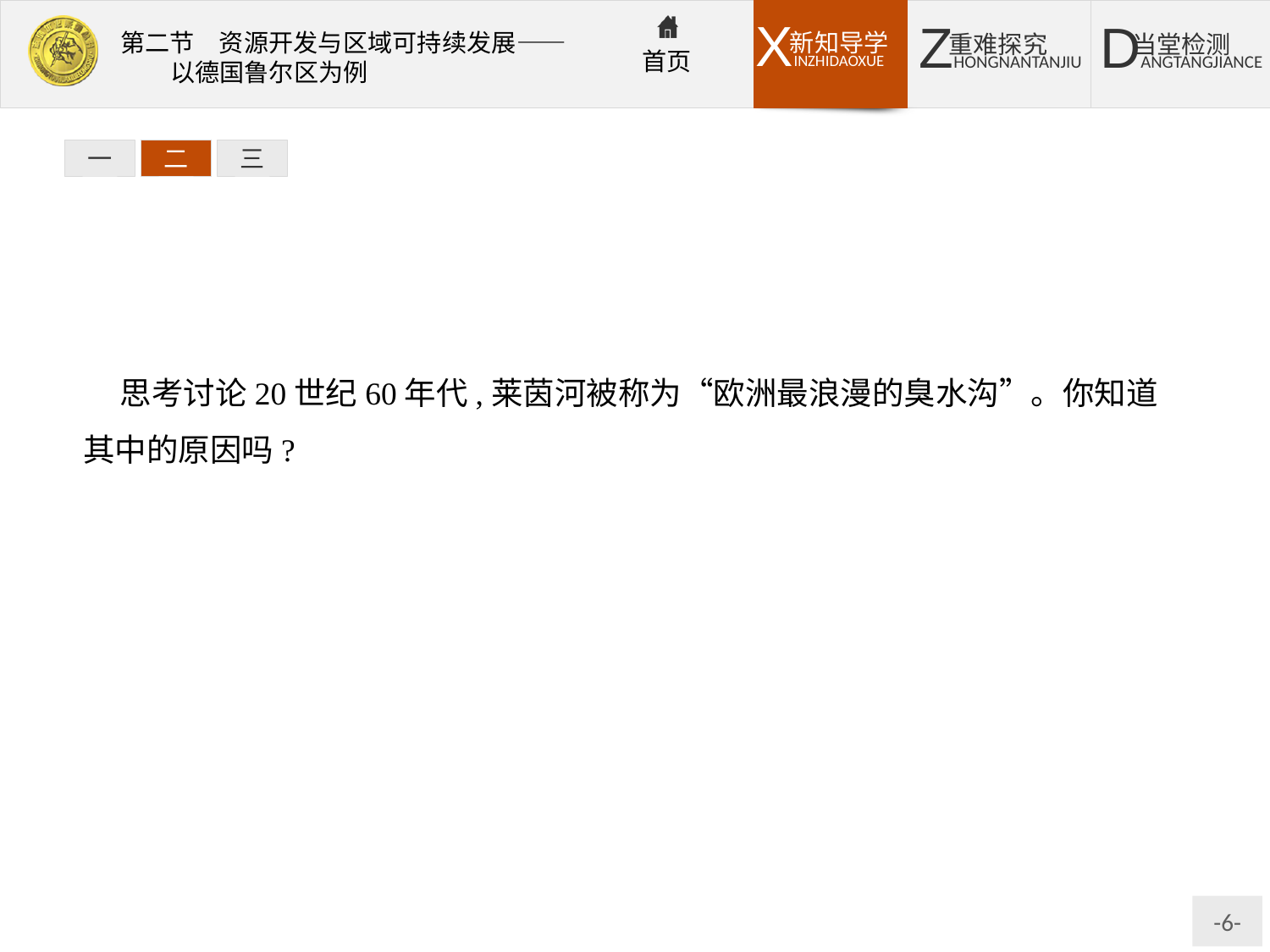

一
二
三
思考讨论20世纪60年代,莱茵河被称为“欧洲最浪漫的臭水沟”。你知道其中的原因吗?
提示:第二次世界大战后,蕴藏丰富煤炭资源的鲁尔区是德国重建的“动力工厂”,大批能源、化工、冶炼企业向莱茵河索取工业用水,同时将大量废水排进莱茵河,导致莱茵河水质急剧恶化。